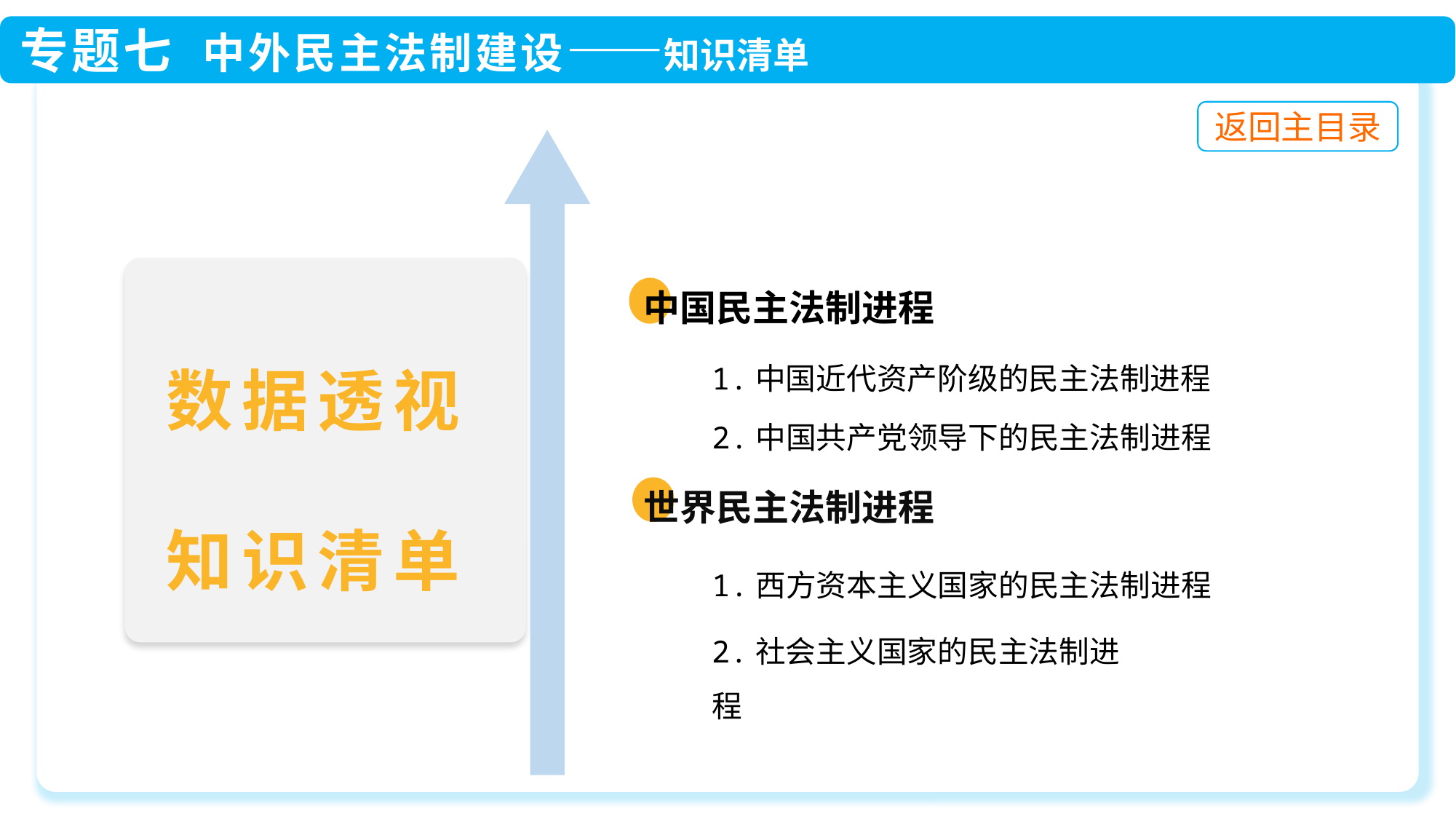

一  中国民主法制进程
     二  世界民主法制进程
1.中国近代资产阶级的民主法制进程
1.西方资本主义国家的民主法制进程
2.中国共产党领导下的民主法制进程
2.社会主义国家的民主法制进程

数据透视
知识清单